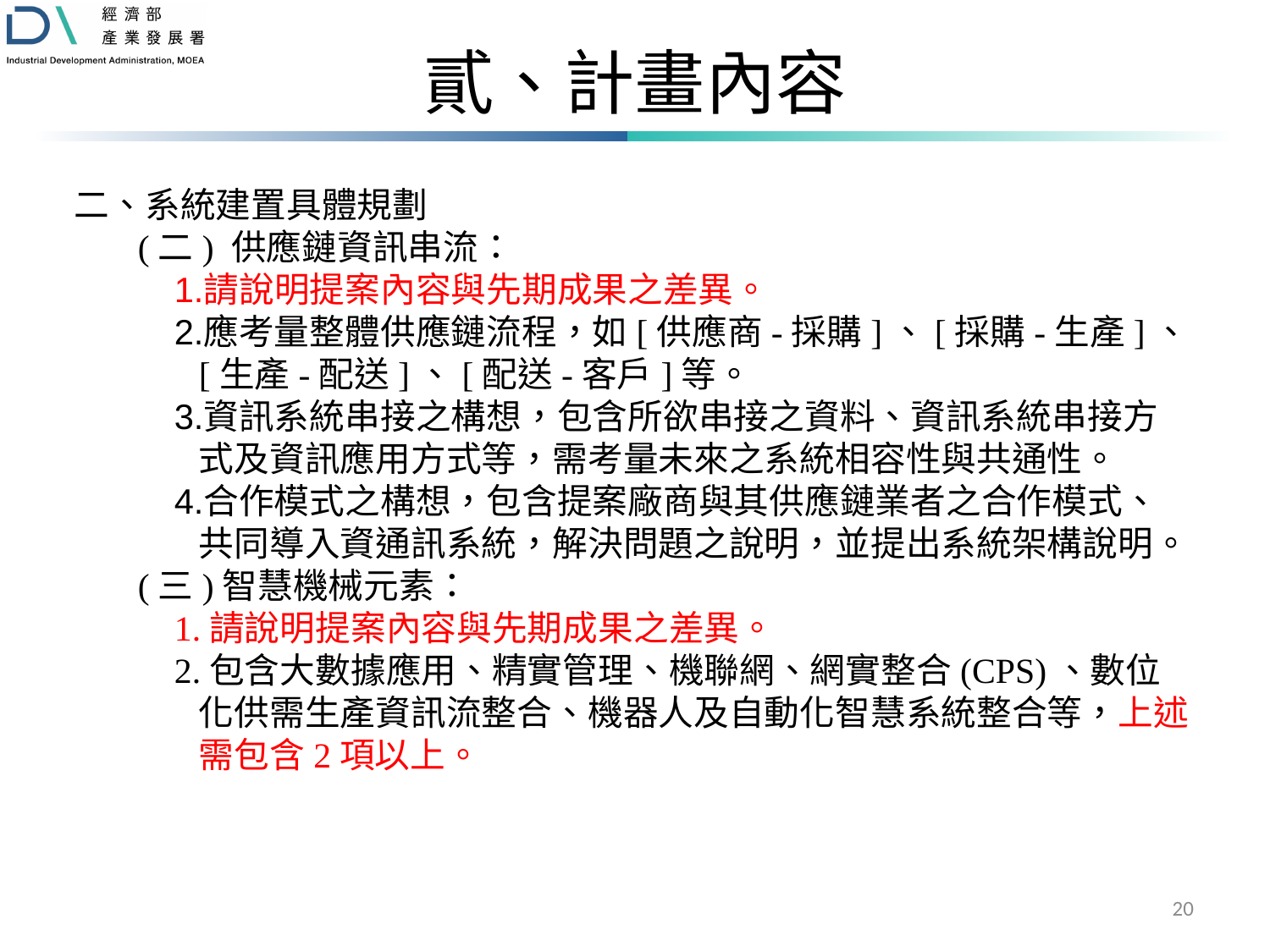

# 貳、計畫內容
二、系統建置具體規劃
(二) 供應鏈資訊串流：
請說明提案內容與先期成果之差異。
應考量整體供應鏈流程，如[供應商-採購]、[採購-生產]、[生產-配送]、[配送-客戶]等。
資訊系統串接之構想，包含所欲串接之資料、資訊系統串接方式及資訊應用方式等，需考量未來之系統相容性與共通性。
合作模式之構想，包含提案廠商與其供應鏈業者之合作模式、共同導入資通訊系統，解決問題之說明，並提出系統架構說明。
(三)智慧機械元素：
1.請說明提案內容與先期成果之差異。
2.包含大數據應用、精實管理、機聯網、網實整合(CPS)、數位化供需生產資訊流整合、機器人及自動化智慧系統整合等，上述需包含2項以上。
20